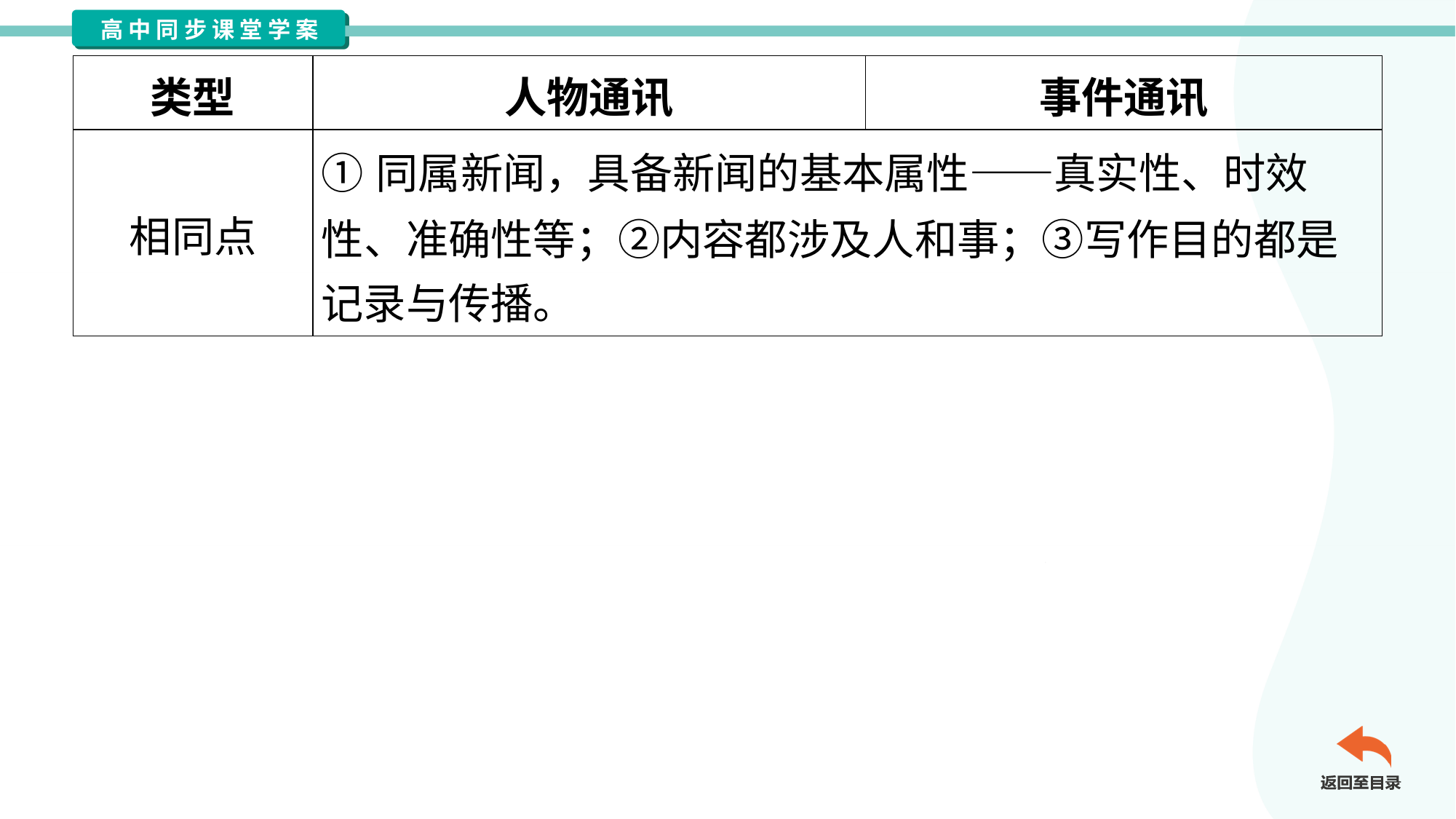

| 类型 | 人物通讯 | 事件通讯 |
| --- | --- | --- |
| 相同点 | ①同属新闻，具备新闻的基本属性——真实性、时效 性、准确性等；②内容都涉及人和事；③写作目的都是 记录与传播。 |  |